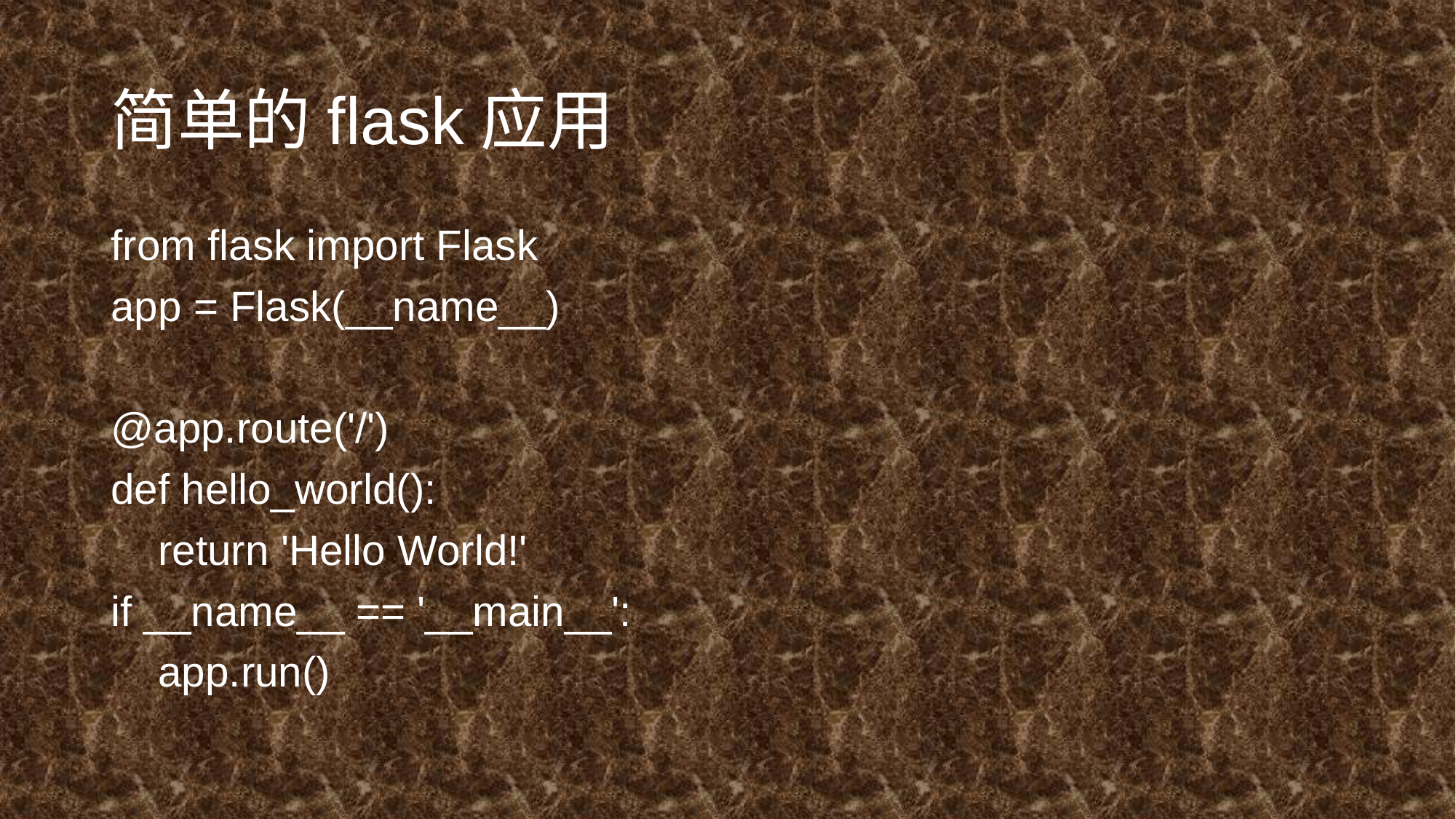

# 简单的flask应用
from flask import Flask
app = Flask(__name__)

@app.route('/')
def hello_world():
    return 'Hello World!'
if __name__ == '__main__':
    app.run()